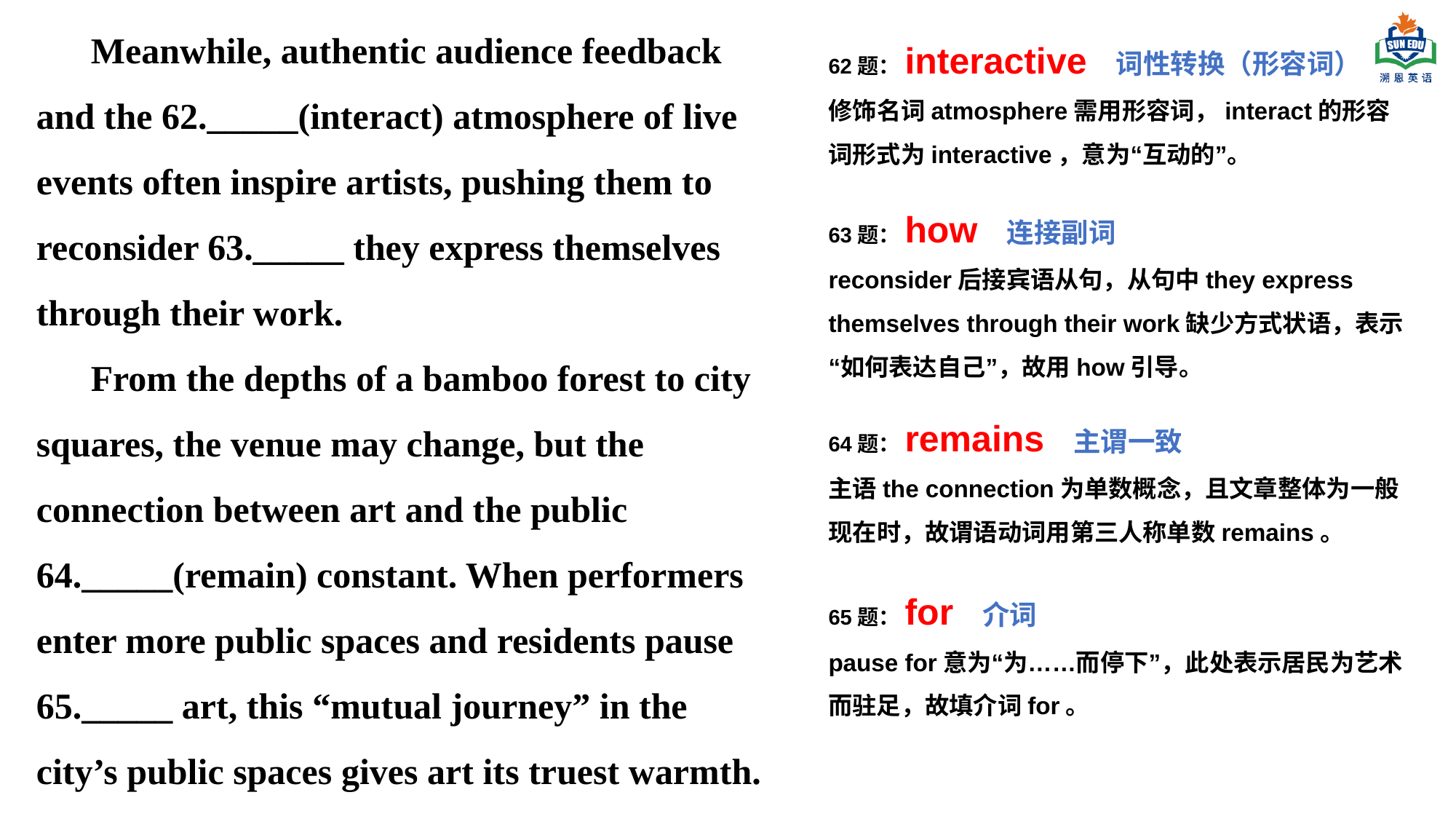

Meanwhile, authentic audience feedback and the 62._____(interact) atmosphere of live events often inspire artists, pushing them to reconsider 63._____ they express themselves through their work.
From the depths of a bamboo forest to city squares, the venue may change, but the connection between art and the public 64._____(remain) constant. When performers enter more public spaces and residents pause 65._____ art, this “mutual journey” in the city’s public spaces gives art its truest warmth.

62题：interactive  词性转换（形容词）
修饰名词atmosphere需用形容词，interact的形容词形式为interactive，意为“互动的”。
63题：how  连接副词
reconsider后接宾语从句，从句中they express themselves through their work缺少方式状语，表示“如何表达自己”，故用how引导。
64题：remains  主谓一致
主语the connection为单数概念，且文章整体为一般现在时，故谓语动词用第三人称单数remains。
65题：for  介词
pause for意为“为……而停下”，此处表示居民为艺术而驻足，故填介词for。